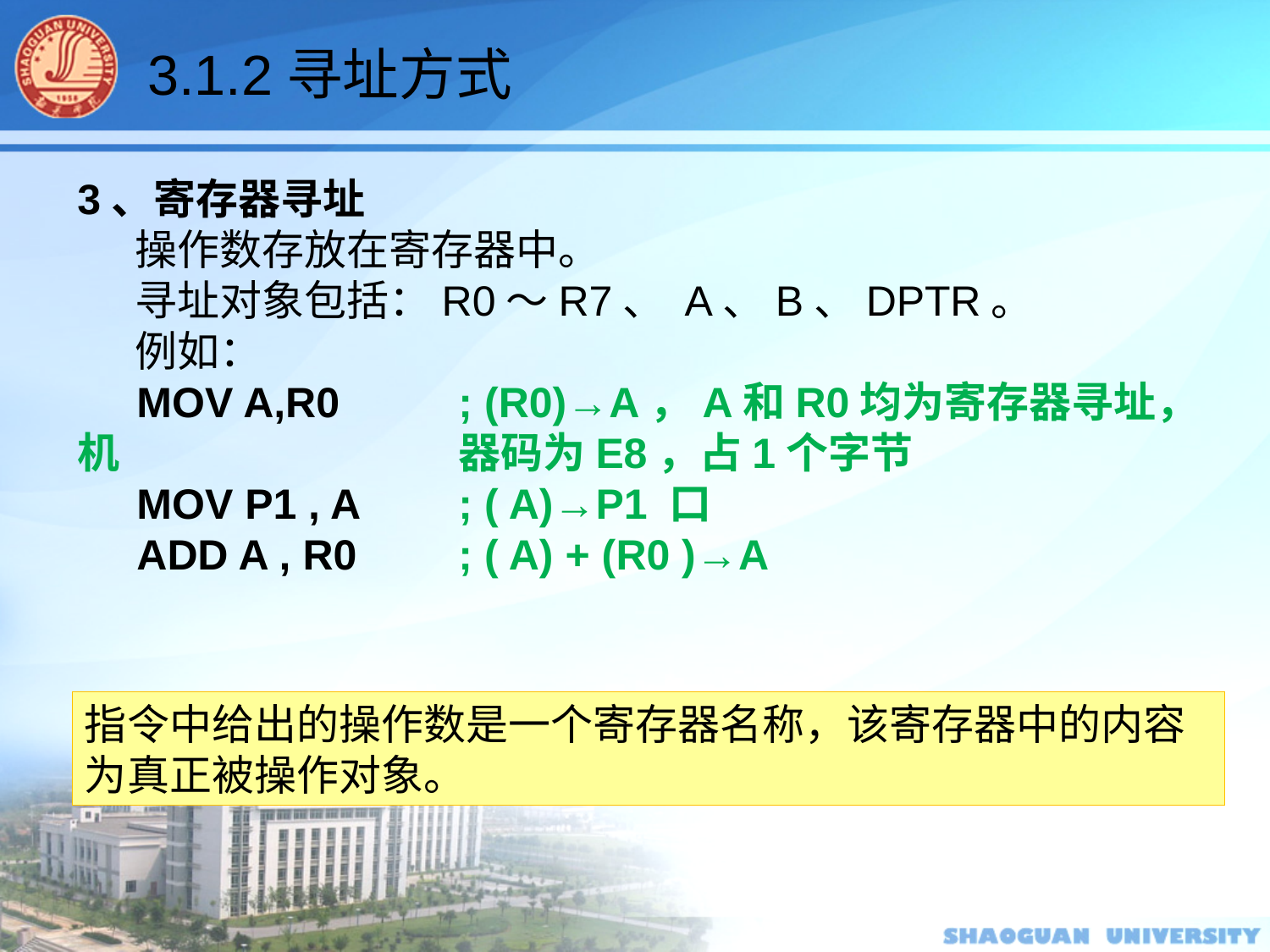

3.1.2寻址方式
3、寄存器寻址
     操作数存放在寄存器中。
     寻址对象包括：R0～R7、 A、B、DPTR。
     例如：
     MOV A,R0	; (R0)→A，A和R0均为寄存器寻址，机			器码为E8，占1个字节
     MOV P1 , A 	; ( A)→P1 口
     ADD A , R0 	; ( A) + (R0 )→A

指令中给出的操作数是一个寄存器名称，该寄存器中的内容为真正被操作对象。